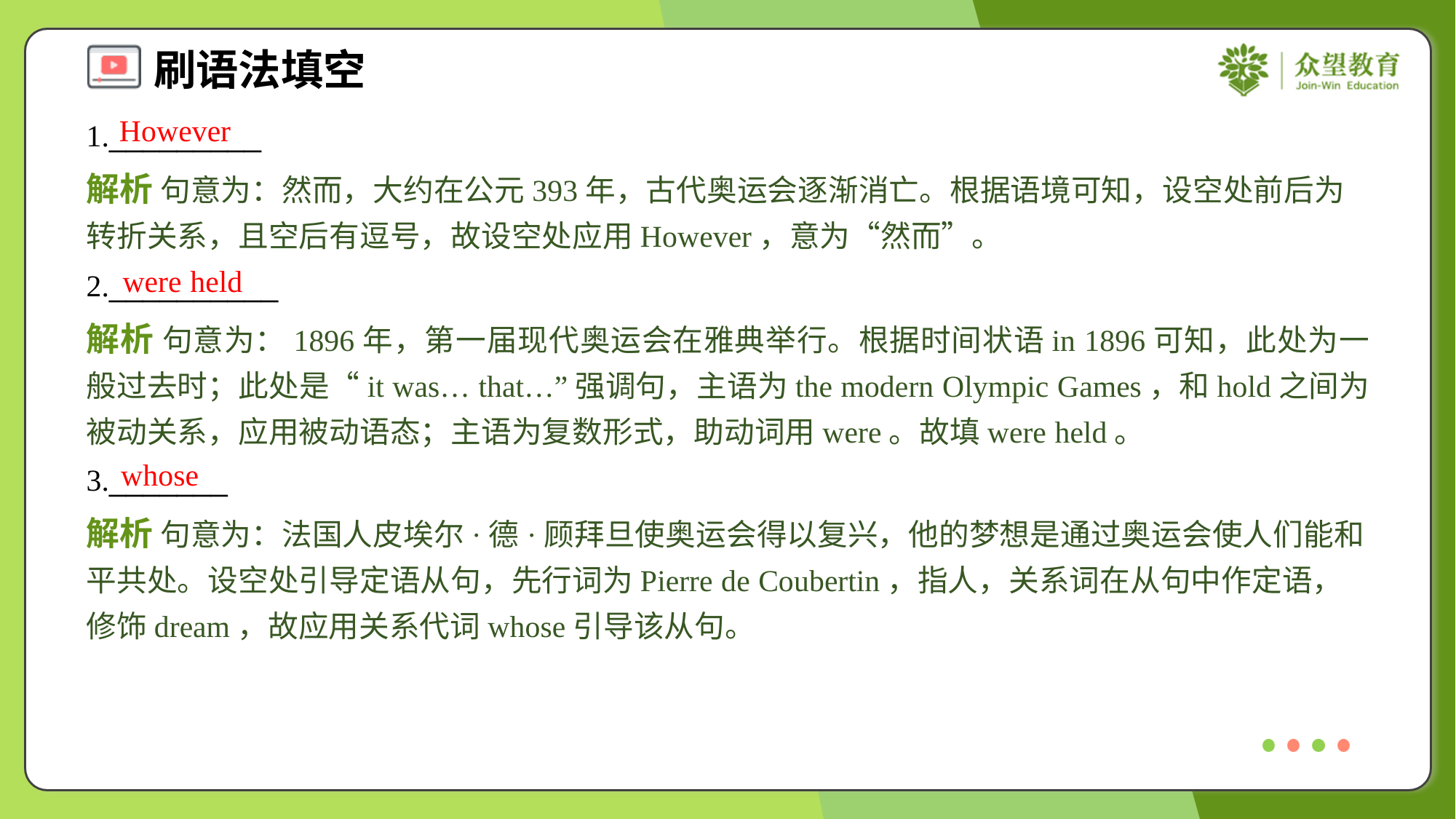

However
1._________
解析 句意为：然而，大约在公元393年，古代奥运会逐渐消亡。根据语境可知，设空处前后为转折关系，且空后有逗号，故设空处应用However，意为“然而”。
were held
2.__________
解析 句意为：1896年，第一届现代奥运会在雅典举行。根据时间状语in 1896可知，此处为一般过去时；此处是“it was… that…”强调句，主语为the modern Olympic Games，和hold之间为被动关系，应用被动语态；主语为复数形式，助动词用were。故填were held。
whose
3._______
解析 句意为：法国人皮埃尔·德·顾拜旦使奥运会得以复兴，他的梦想是通过奥运会使人们能和平共处。设空处引导定语从句，先行词为Pierre de Coubertin，指人，关系词在从句中作定语，修饰dream，故应用关系代词whose引导该从句。